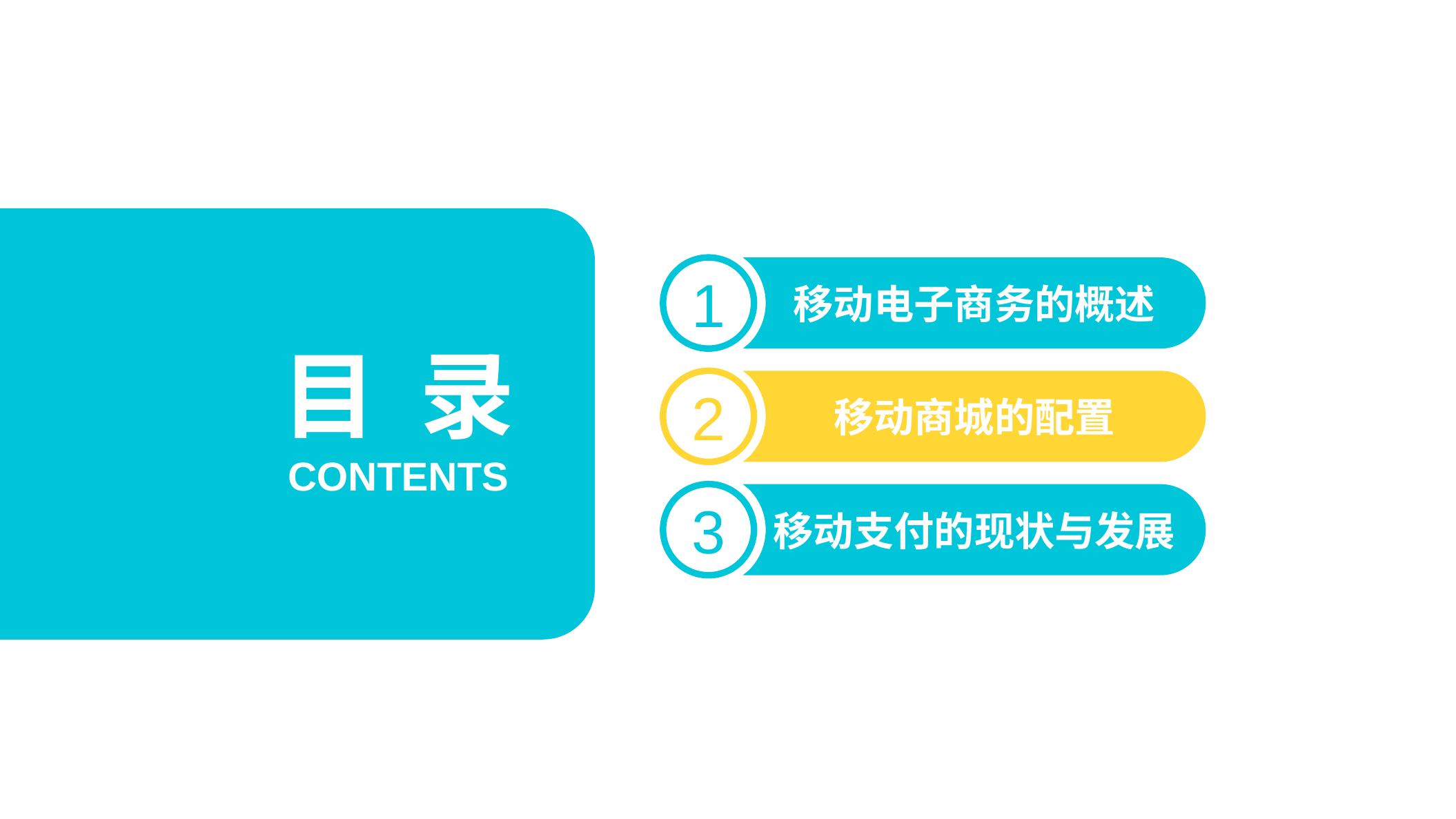

1
移动电子商务的概述
目  录
2
移动商城的配置
CONTENTS
3
移动支付的现状与发展